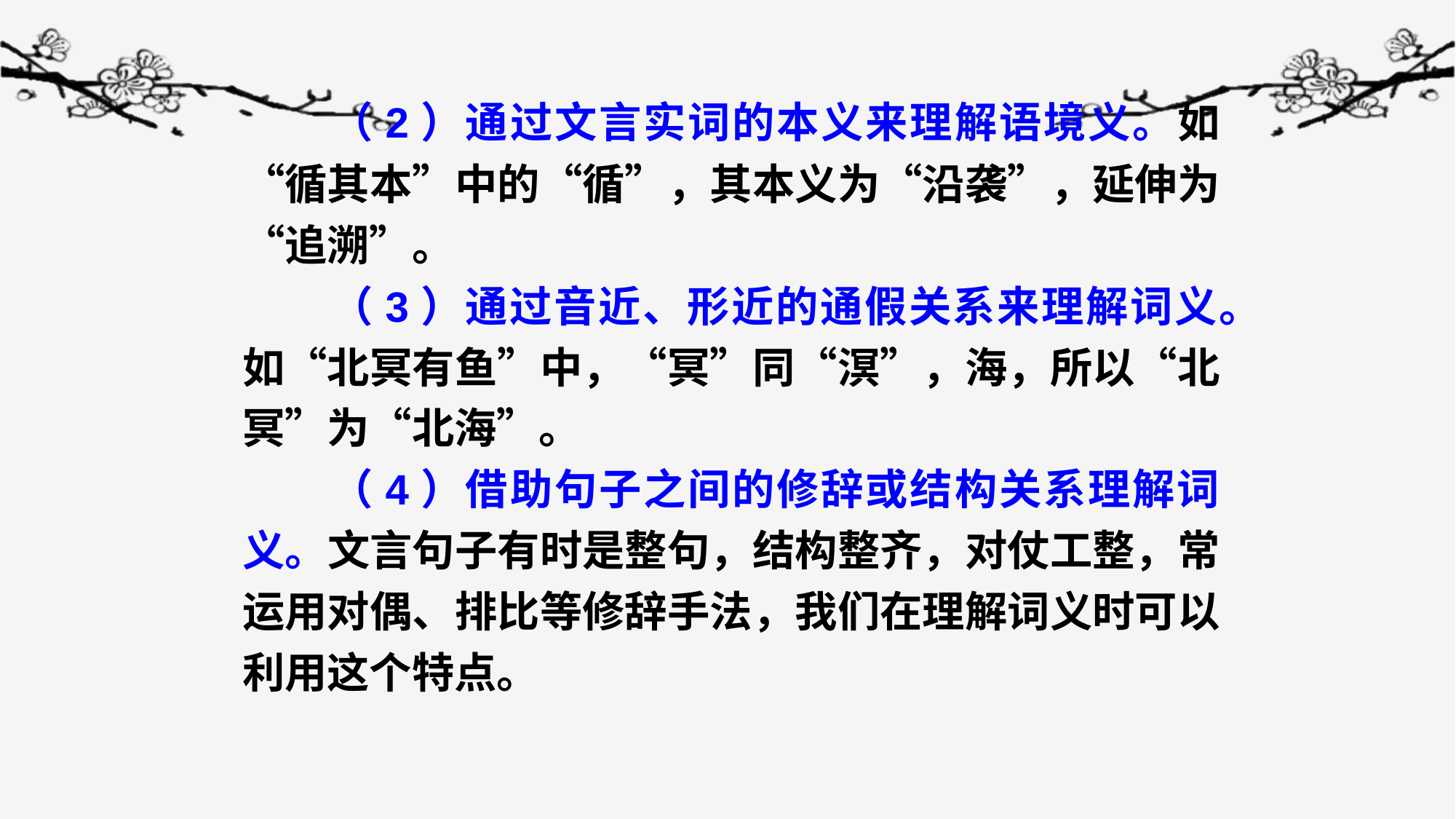

（2）通过文言实词的本义来理解语境义。如“循其本”中的“循”，其本义为“沿袭”，延伸为“追溯”。
（3）通过音近、形近的通假关系来理解词义。如“北冥有鱼”中，“冥”同“溟”，海，所以“北冥”为“北海”。
（4）借助句子之间的修辞或结构关系理解词义。文言句子有时是整句，结构整齐，对仗工整，常运用对偶、排比等修辞手法，我们在理解词义时可以利用这个特点。